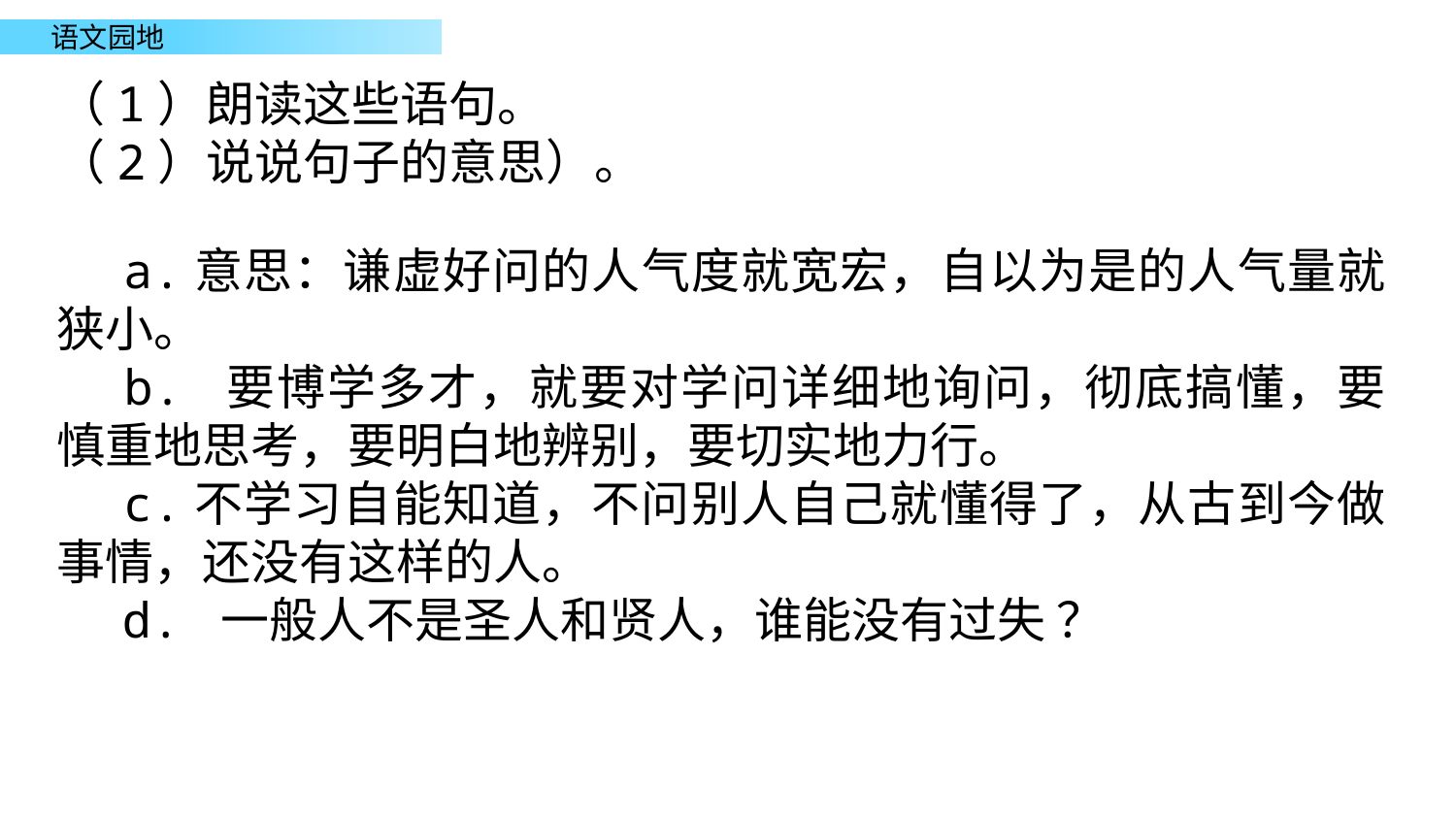

（1）朗读这些语句。
（2）说说句子的意思）。
 a.意思：谦虚好问的人气度就宽宏，自以为是的人气量就狭小。
 b. 要博学多才，就要对学问详细地询问，彻底搞懂，要慎重地思考，要明白地辨别，要切实地力行。
 c.不学习自能知道，不问别人自己就懂得了，从古到今做事情，还没有这样的人。
 d. 一般人不是圣人和贤人，谁能没有过失 ？